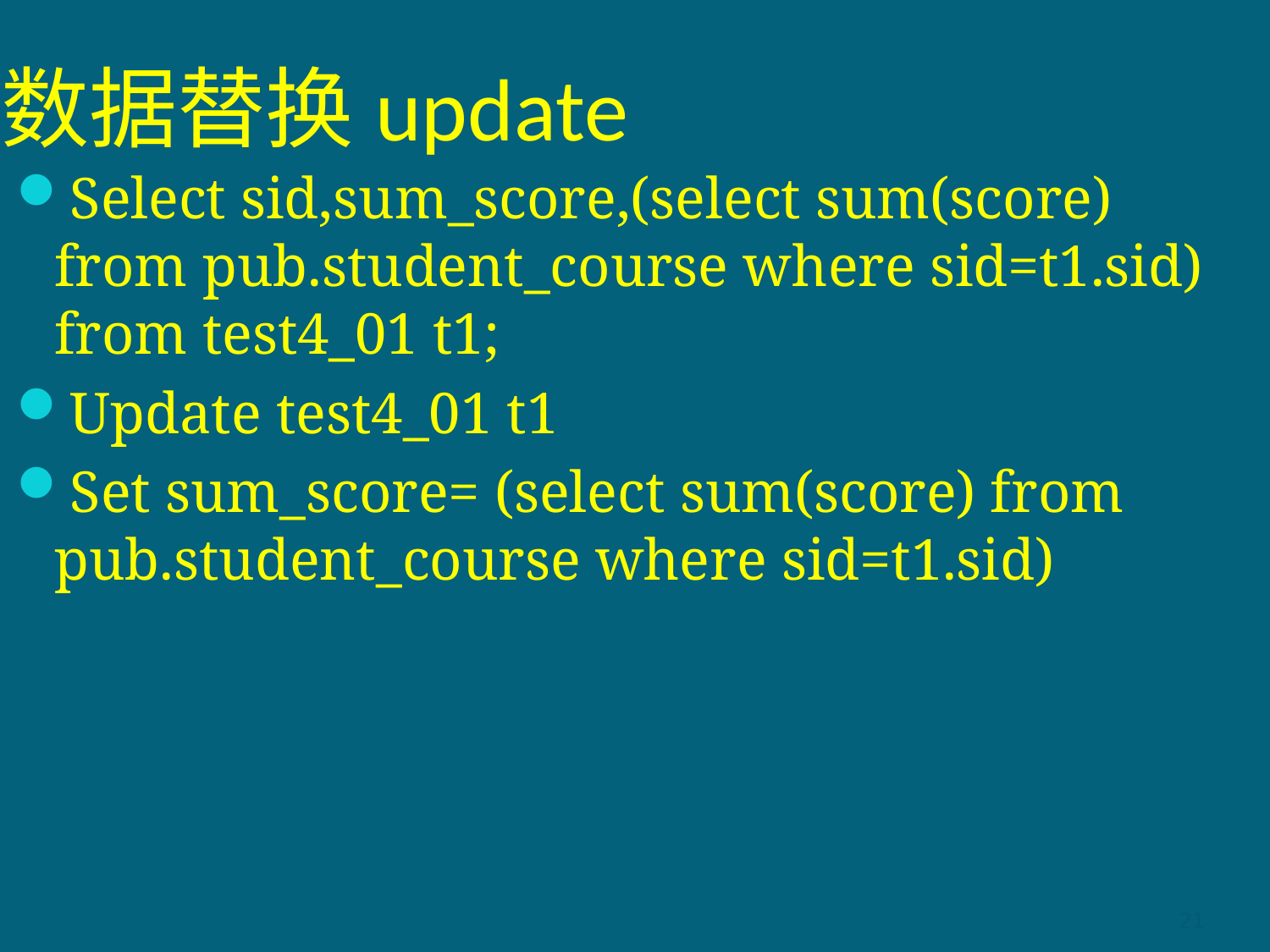

# 数据替换update
Select sid,sum_score,(select sum(score) from pub.student_course where sid=t1.sid) from test4_01 t1;
Update test4_01 t1
Set sum_score= (select sum(score) from pub.student_course where sid=t1.sid)

21